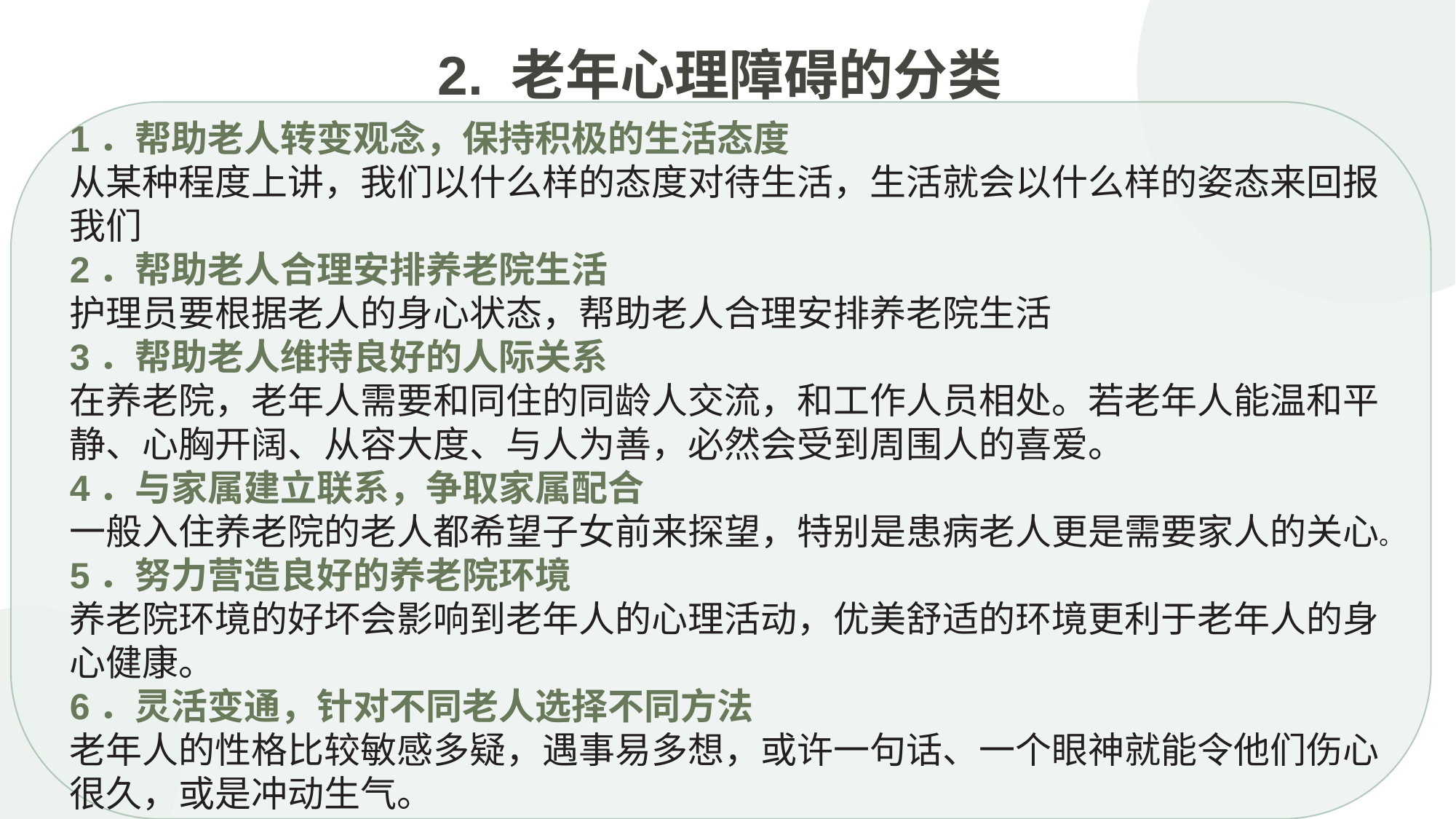

2. 老年心理障碍的分类

1．帮助老人转变观念，保持积极的生活态度
从某种程度上讲，我们以什么样的态度对待生活，生活就会以什么样的姿态来回报我们
2．帮助老人合理安排养老院生活
护理员要根据老人的身心状态，帮助老人合理安排养老院生活
3．帮助老人维持良好的人际关系
在养老院，老年人需要和同住的同龄人交流，和工作人员相处。若老年人能温和平静、心胸开阔、从容大度、与人为善，必然会受到周围人的喜爱。
4．与家属建立联系，争取家属配合
一般入住养老院的老人都希望子女前来探望，特别是患病老人更是需要家人的关心。
5．努力营造良好的养老院环境
养老院环境的好坏会影响到老年人的心理活动，优美舒适的环境更利于老年人的身心健康。
6．灵活变通，针对不同老人选择不同方法
老年人的性格比较敏感多疑，遇事易多想，或许一句话、一个眼神就能令他们伤心很久，或是冲动生气。